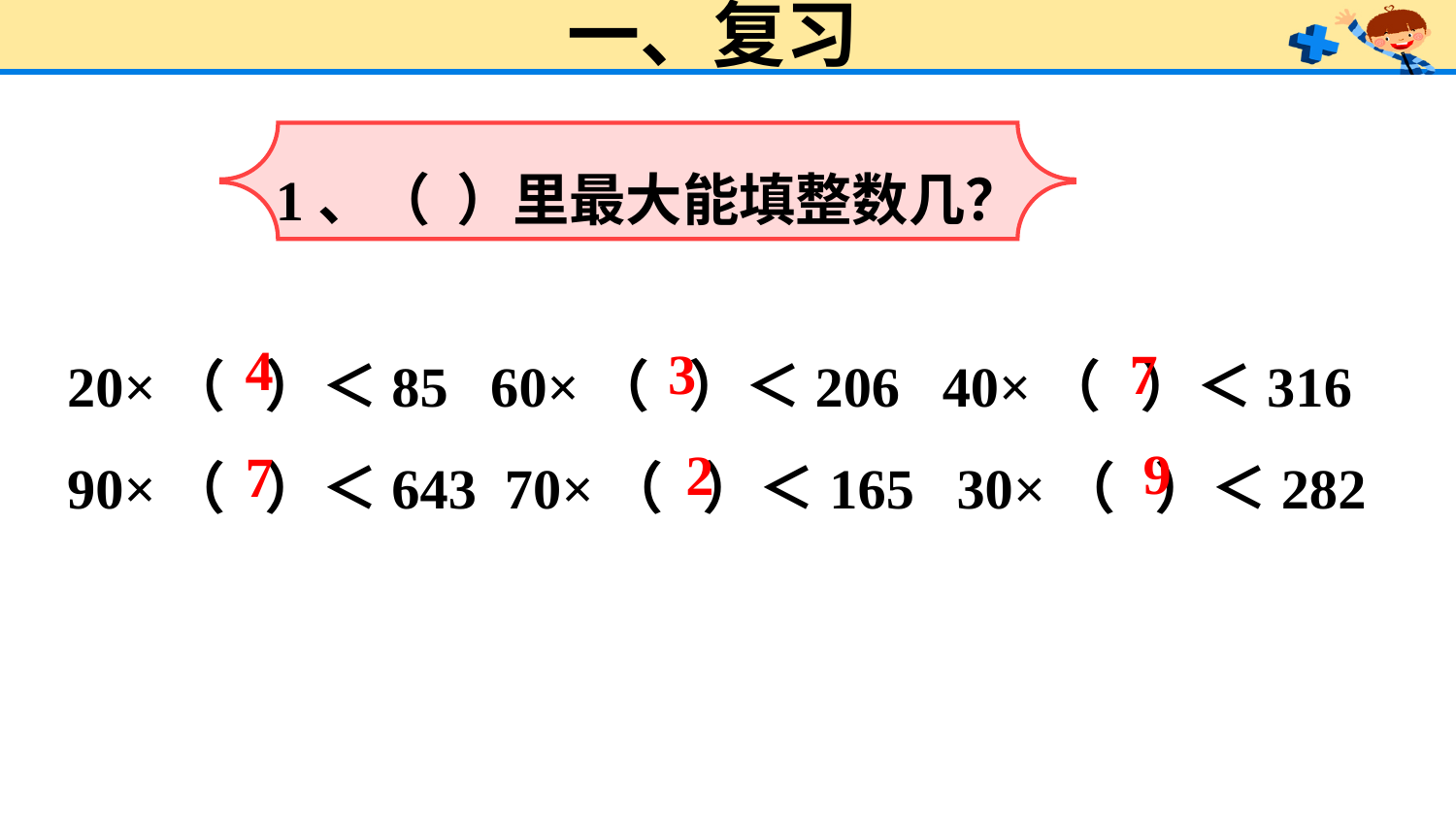

一、复习

1、（  ）里最大能填整数几？

20×（   ）＜85   60×（   ）＜206   40×（   ）＜316
90×（   ）＜643  70×（   ）＜165   30×（   ）＜282
4
3
7
9
2
7